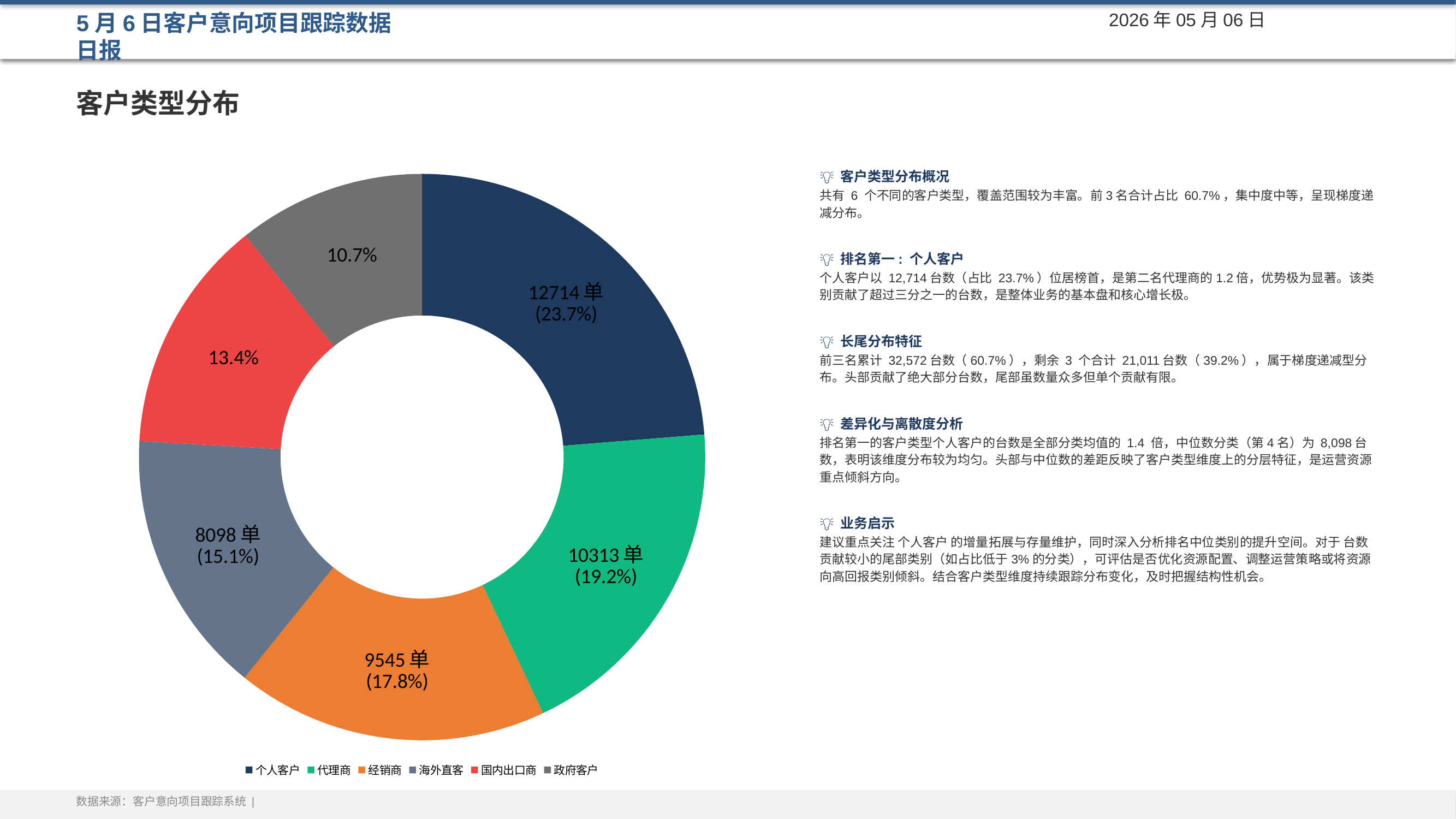

5月6日客户意向项目跟踪数据日报
2026年05月06日

客户类型分布

### Chart

| Category | 占比 |
|---|---|
| 个人客户 | 12714.0 |
| 代理商 | 10313.0 |
| 经销商 | 9545.0 |
| 海外直客 | 8098.0 |
| 国内出口商 | 7173.0 |
| 政府客户 | 5740.0 |
💡 客户类型分布概况
共有 6 个不同的客户类型，覆盖范围较为丰富。前3名合计占比 60.7%，集中度中等，呈现梯度递减分布。

💡 排名第一: 个人客户
个人客户以 12,714台数（占比 23.7%）位居榜首，是第二名代理商的1.2倍，优势极为显著。该类别贡献了超过三分之一的台数，是整体业务的基本盘和核心增长极。

💡 长尾分布特征
前三名累计 32,572台数（60.7%），剩余 3 个合计 21,011台数（39.2%），属于梯度递减型分布。头部贡献了绝大部分台数，尾部虽数量众多但单个贡献有限。

💡 差异化与离散度分析
排名第一的客户类型个人客户的台数是全部分类均值的 1.4 倍，中位数分类（第4名）为 8,098台数，表明该维度分布较为均匀。头部与中位数的差距反映了客户类型维度上的分层特征，是运营资源重点倾斜方向。

💡 业务启示
建议重点关注 个人客户 的增量拓展与存量维护，同时深入分析排名中位类别的提升空间。对于 台数贡献较小的尾部类别（如占比低于3%的分类），可评估是否优化资源配置、调整运营策略或将资源向高回报类别倾斜。结合客户类型维度持续跟踪分布变化，及时把握结构性机会。

数据来源：客户意向项目跟踪系统 |